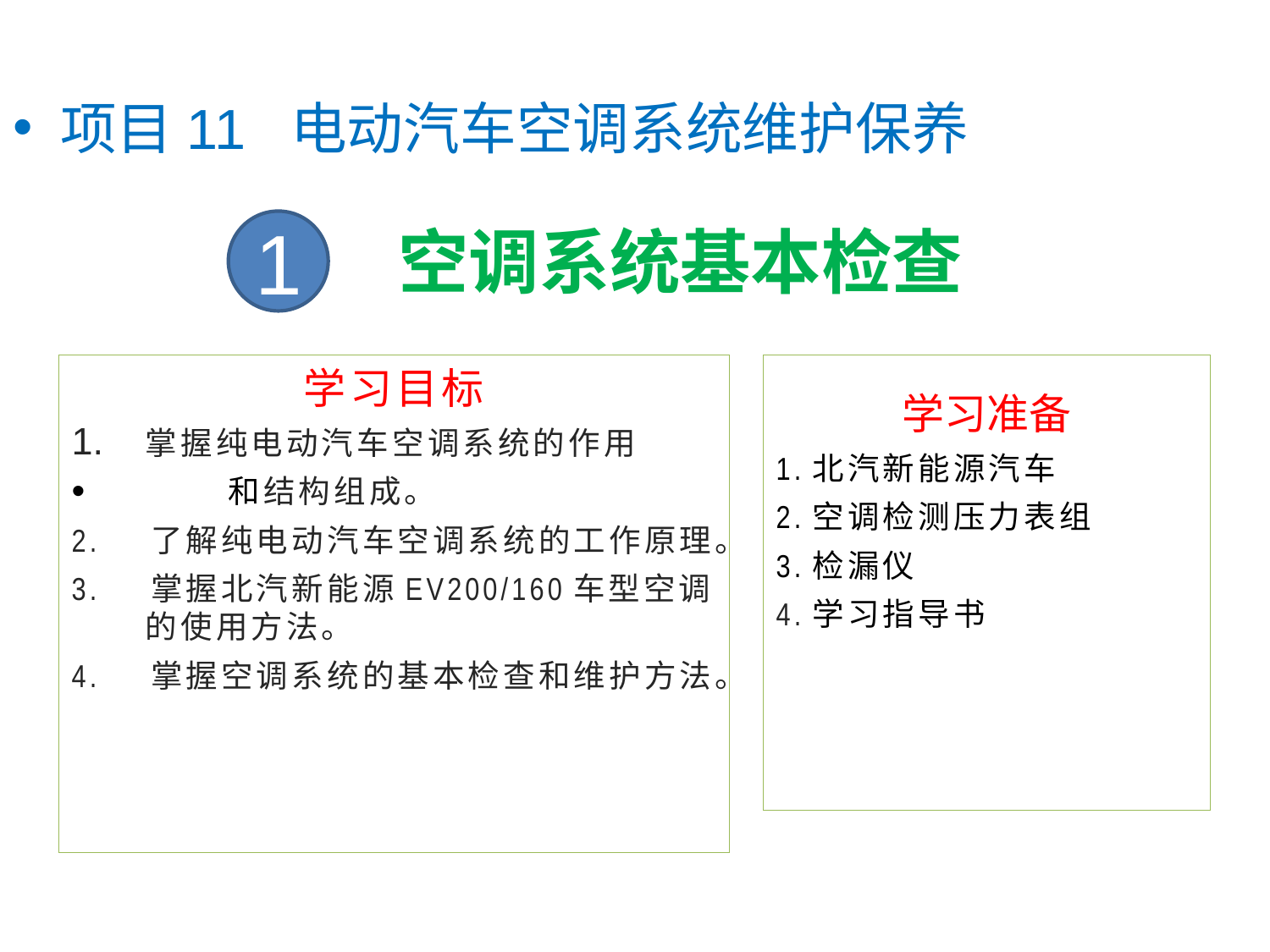

项目11  电动汽车空调系统维护保养
1
# 空调系统基本检查
学习目标
掌握纯电动汽车空调系统的作用
       和结构组成。
2.    了解纯电动汽车空调系统的工作原理。
3.    掌握北汽新能源EV200/160车型空调的使用方法。
4.    掌握空调系统的基本检查和维护方法。

学习准备
1.北汽新能源汽车
2.空调检测压力表组
3.检漏仪
4.学习指导书